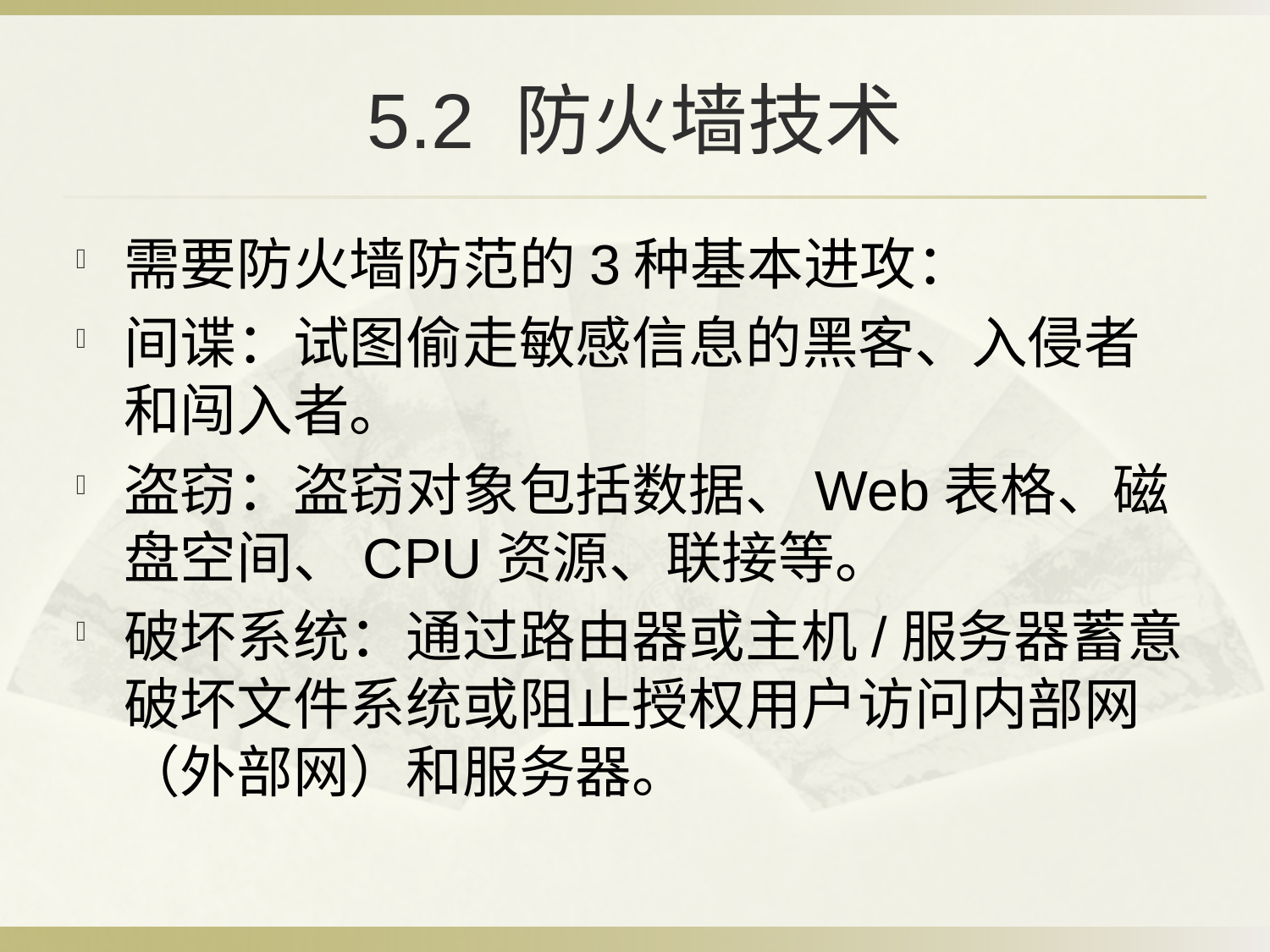

# 5.2 防火墙技术
需要防火墙防范的3种基本进攻：
间谍：试图偷走敏感信息的黑客、入侵者和闯入者。
盗窃：盗窃对象包括数据、Web表格、磁盘空间、CPU资源、联接等。
破坏系统：通过路由器或主机/服务器蓄意破坏文件系统或阻止授权用户访问内部网（外部网）和服务器。